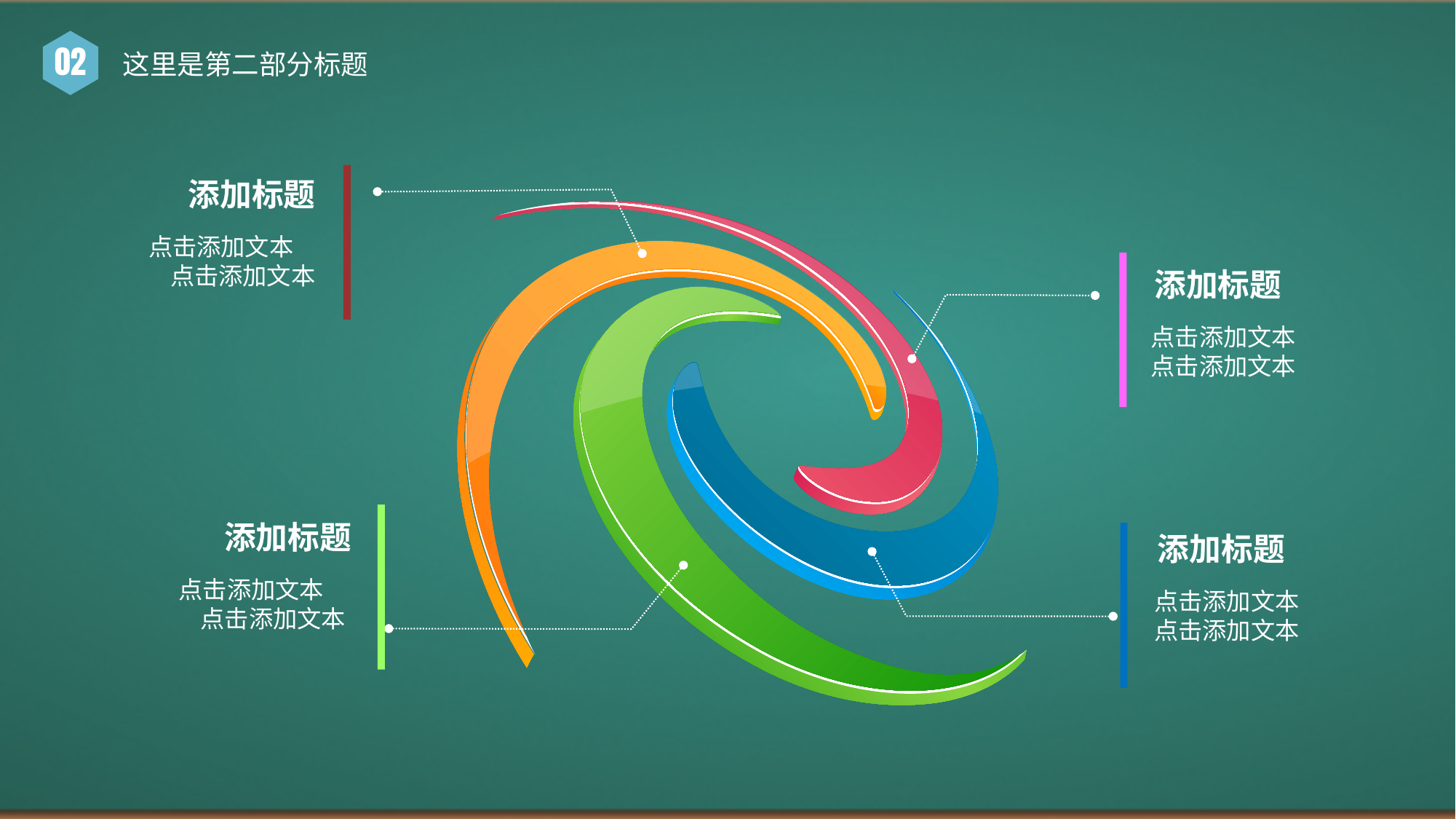

02
这里是第二部分标题

添加标题

点击添加文本
点击添加文本

添加标题

点击添加文本
点击添加文本

添加标题
添加标题

点击添加文本
点击添加文本
点击添加文本
点击添加文本